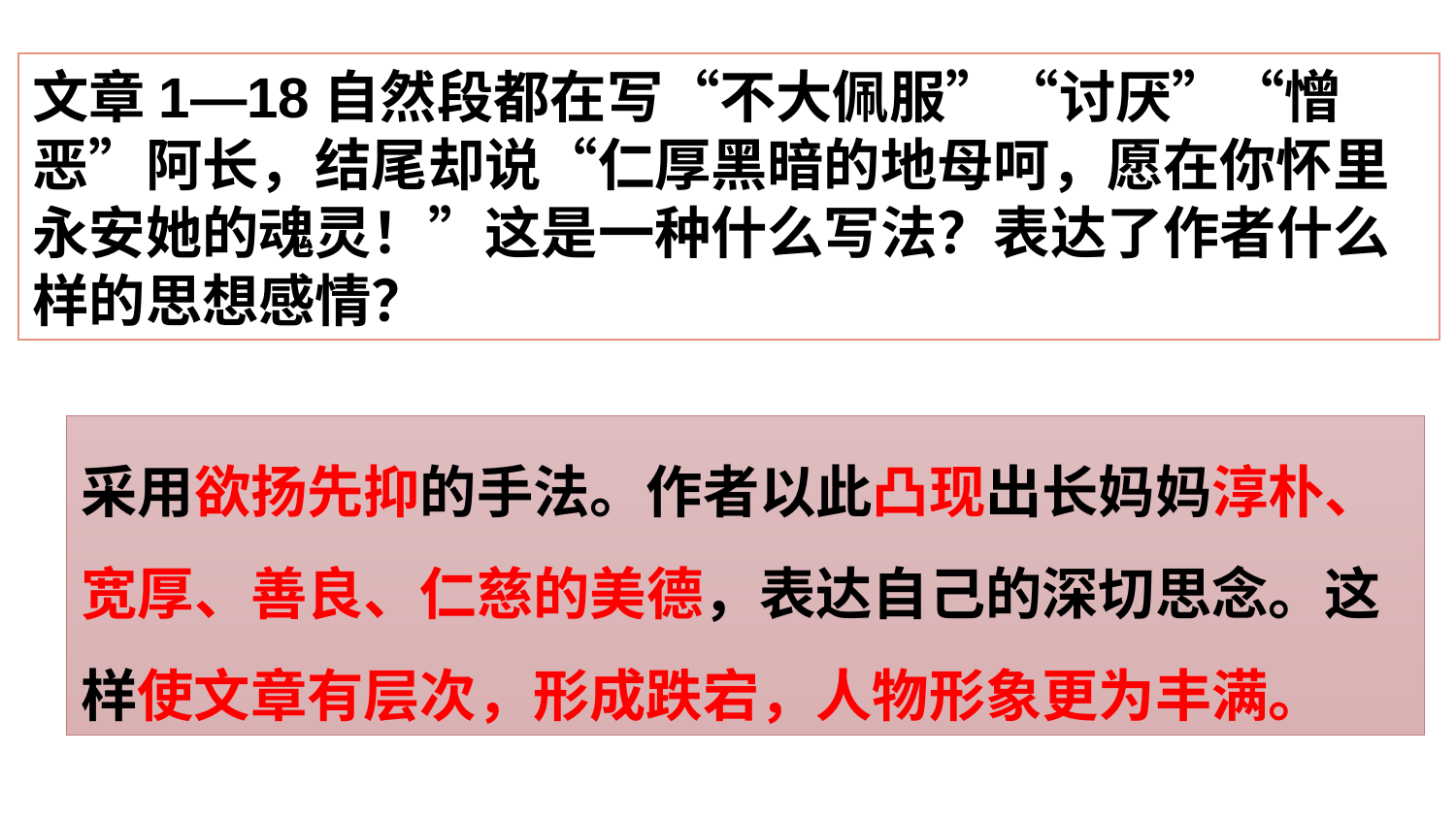

文章1—18自然段都在写“不大佩服”“讨厌”“憎恶”阿长，结尾却说“仁厚黑暗的地母呵，愿在你怀里永安她的魂灵！”这是一种什么写法？表达了作者什么样的思想感情？
采用欲扬先抑的手法。作者以此凸现出长妈妈淳朴、宽厚、善良、仁慈的美德，表达自己的深切思念。这样使文章有层次，形成跌宕，人物形象更为丰满。